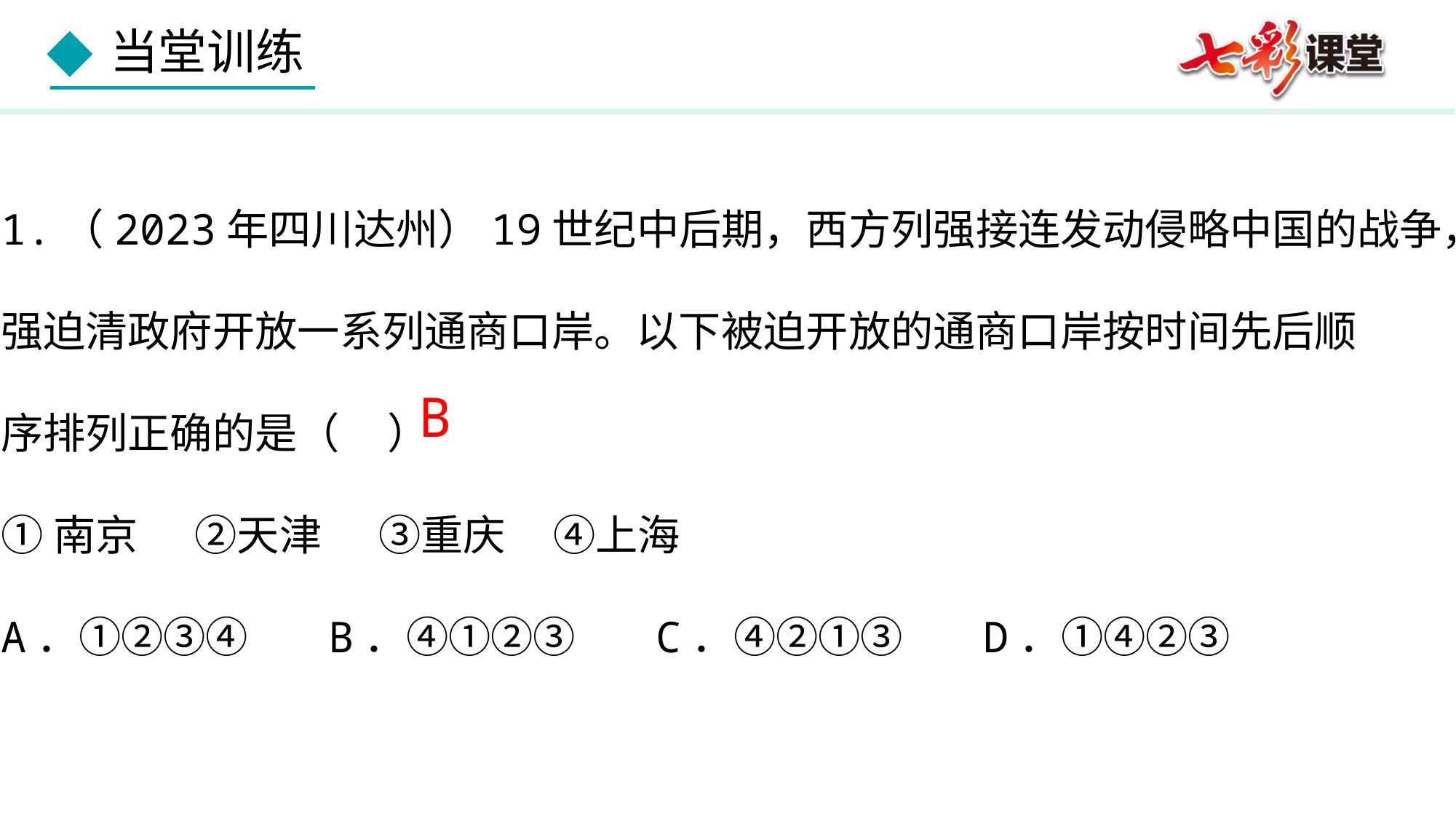

1.（2023年四川达州）19世纪中后期，西方列强接连发动侵略中国的战争，
强迫清政府开放一系列通商口岸。以下被迫开放的通商口岸按时间先后顺
序排列正确的是（     ）
①南京      ②天津      ③重庆     ④上海
A．①②③④	B．④①②③	C．④②①③	D．①④②③
B